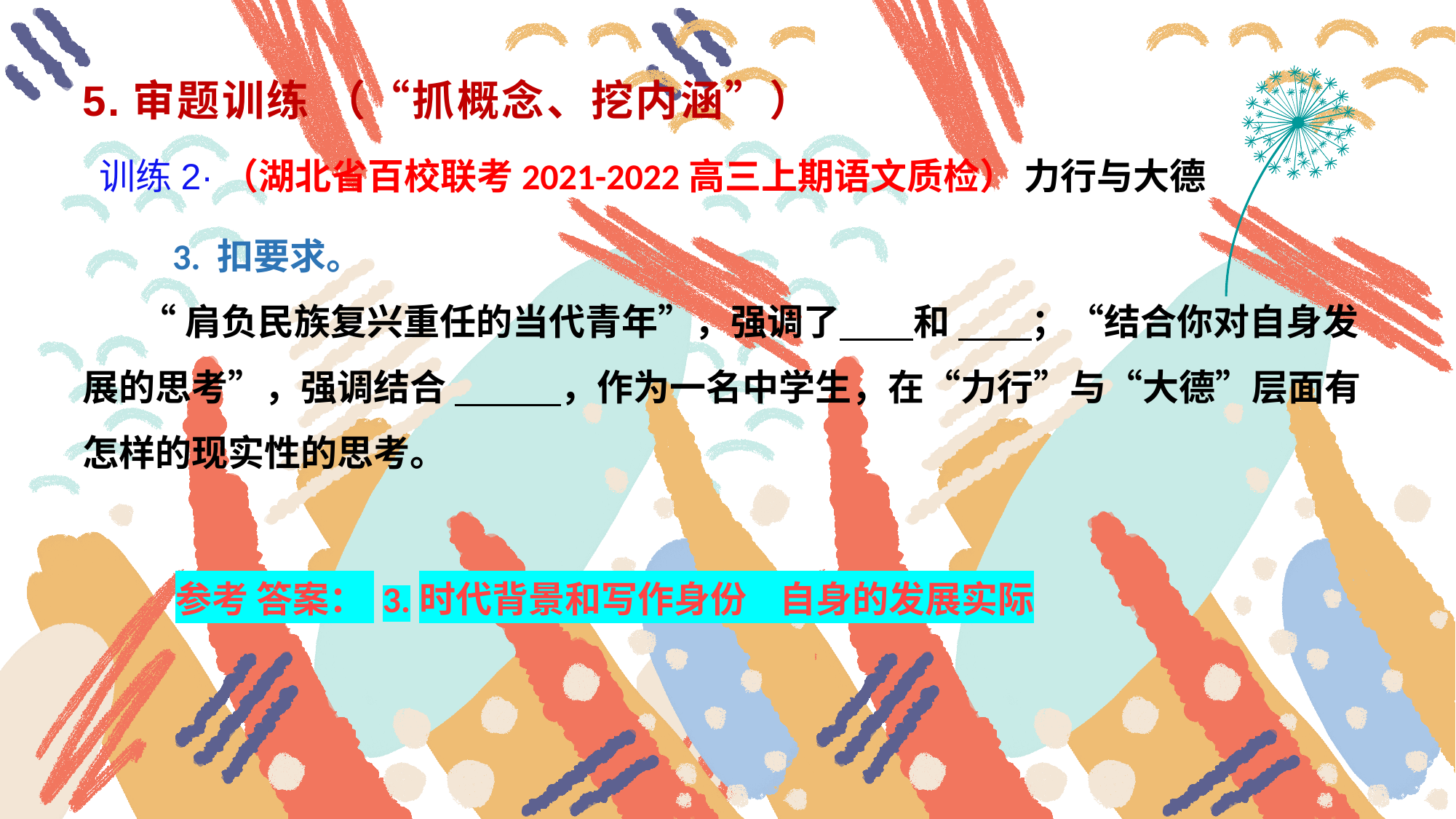

5.审题训练 （“抓概念、挖内涵”）
 训练2·（湖北省百校联考2021-2022高三上期语文质检） 力行与大德
           3. 扣要求。
       “肩负民族复兴重任的当代青年”，强调了         和          ；“结合你对自身发展的思考”，强调结合              ，作为一名中学生，在“力行”与“大德”层面有怎样的现实性的思考。

        参考 答案： 3.时代背景和写作身份    自身的发展实际